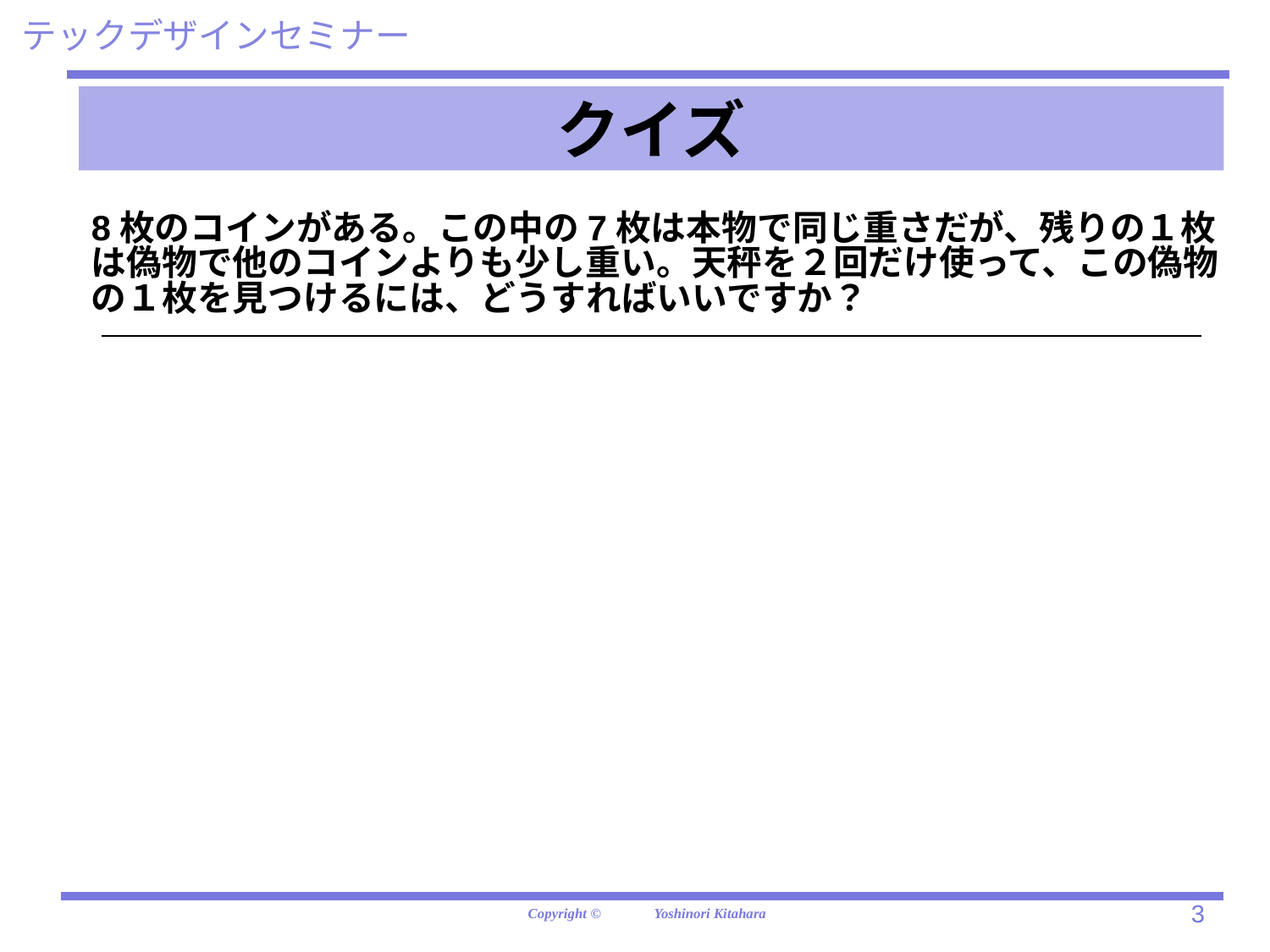

クイズ
8枚のコインがある。この中の7枚は本物で同じ重さだが、残りの１枚は偽物で他のコインよりも少し重い。天秤を２回だけ使って、この偽物の１枚を見つけるには、どうすればいいですか？